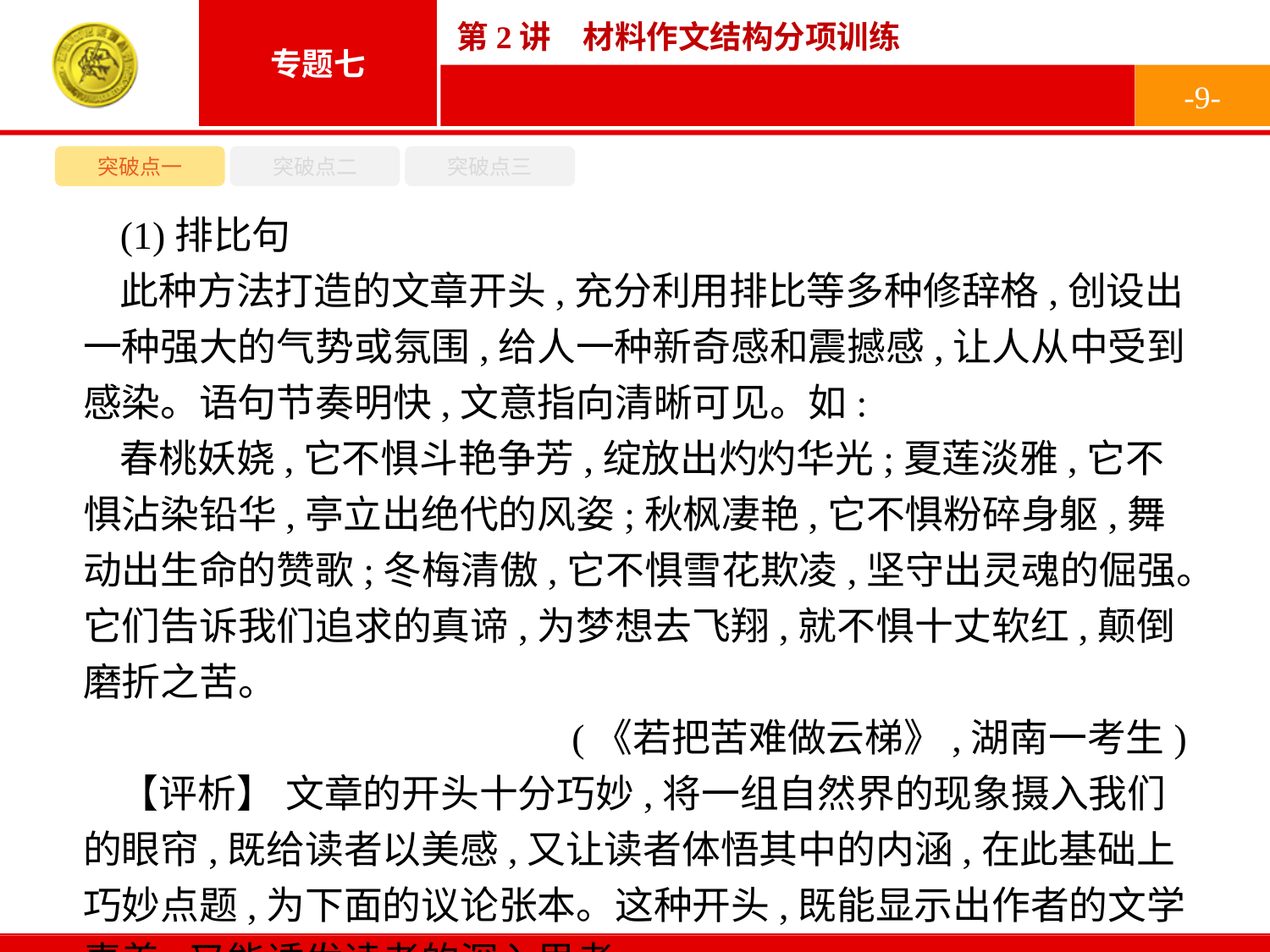

-9-
突破点一
突破点二
突破点三
(1)排比句
此种方法打造的文章开头,充分利用排比等多种修辞格,创设出一种强大的气势或氛围,给人一种新奇感和震撼感,让人从中受到感染。语句节奏明快,文意指向清晰可见。如:
春桃妖娆,它不惧斗艳争芳,绽放出灼灼华光;夏莲淡雅,它不惧沾染铅华,亭立出绝代的风姿;秋枫凄艳,它不惧粉碎身躯,舞动出生命的赞歌;冬梅清傲,它不惧雪花欺凌,坚守出灵魂的倔强。它们告诉我们追求的真谛,为梦想去飞翔,就不惧十丈软红,颠倒磨折之苦。
(《若把苦难做云梯》,湖南一考生)
【评析】 文章的开头十分巧妙,将一组自然界的现象摄入我们的眼帘,既给读者以美感,又让读者体悟其中的内涵,在此基础上巧妙点题,为下面的议论张本。这种开头,既能显示出作者的文学素养,又能诱发读者的深入思考。